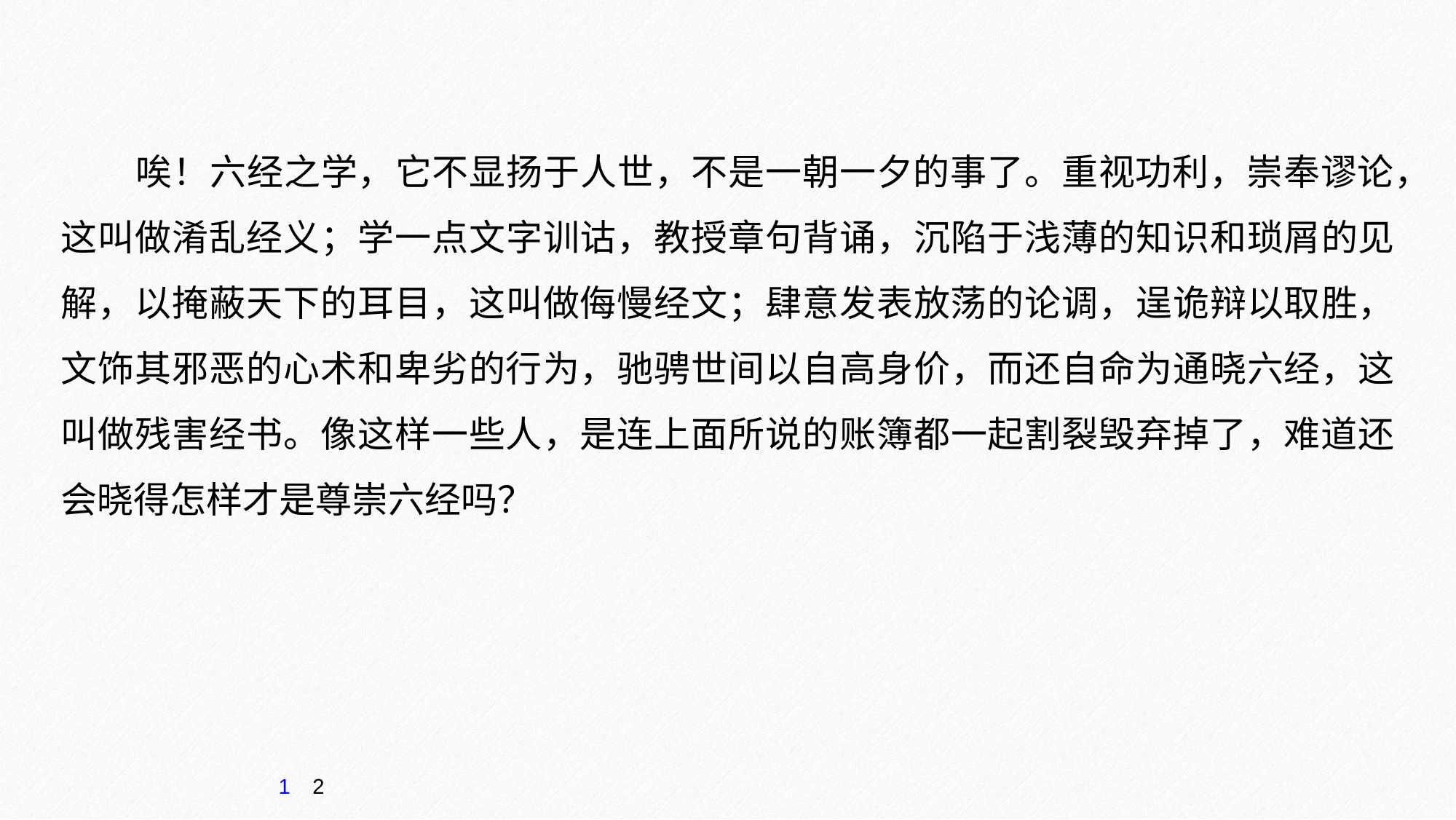

唉！六经之学，它不显扬于人世，不是一朝一夕的事了。重视功利，崇奉谬论，这叫做淆乱经义；学一点文字训诂，教授章句背诵，沉陷于浅薄的知识和琐屑的见解，以掩蔽天下的耳目，这叫做侮慢经文；肆意发表放荡的论调，逞诡辩以取胜，文饰其邪恶的心术和卑劣的行为，驰骋世间以自高身价，而还自命为通晓六经，这叫做残害经书。像这样一些人，是连上面所说的账簿都一起割裂毁弃掉了，难道还会晓得怎样才是尊崇六经吗？
1
2